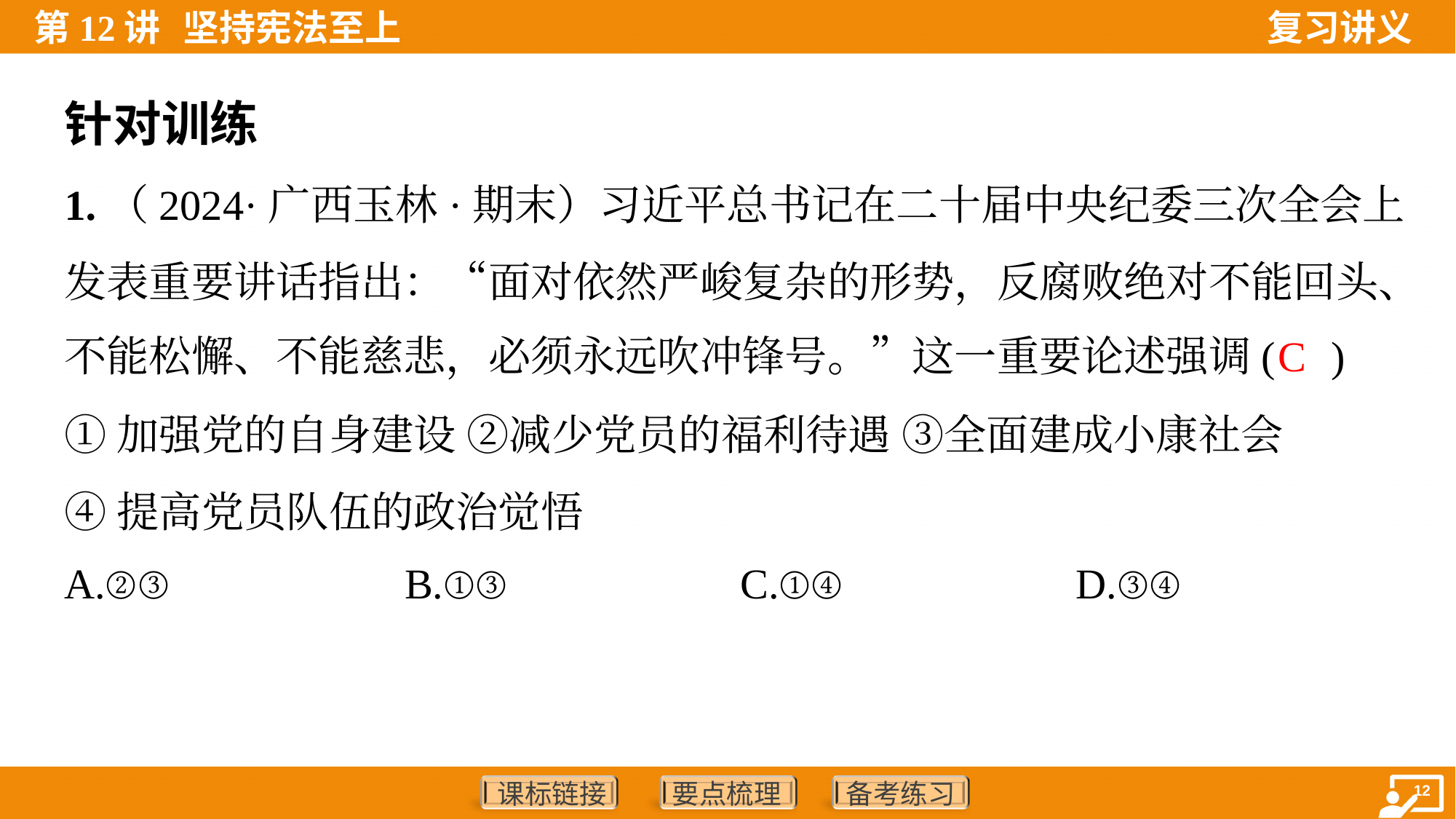

针对训练
1.（2024·广西玉林·期末）习近平总书记在二十届中央纪委三次全会上
发表重要讲话指出：“面对依然严峻复杂的形势，反腐败绝对不能回头、
不能松懈、不能慈悲，必须永远吹冲锋号。”这一重要论述强调(     )
C
①加强党的自身建设 ②减少党员的福利待遇 ③全面建成小康社会
④提高党员队伍的政治觉悟
A.②③	B.①③	C.①④	D.③④